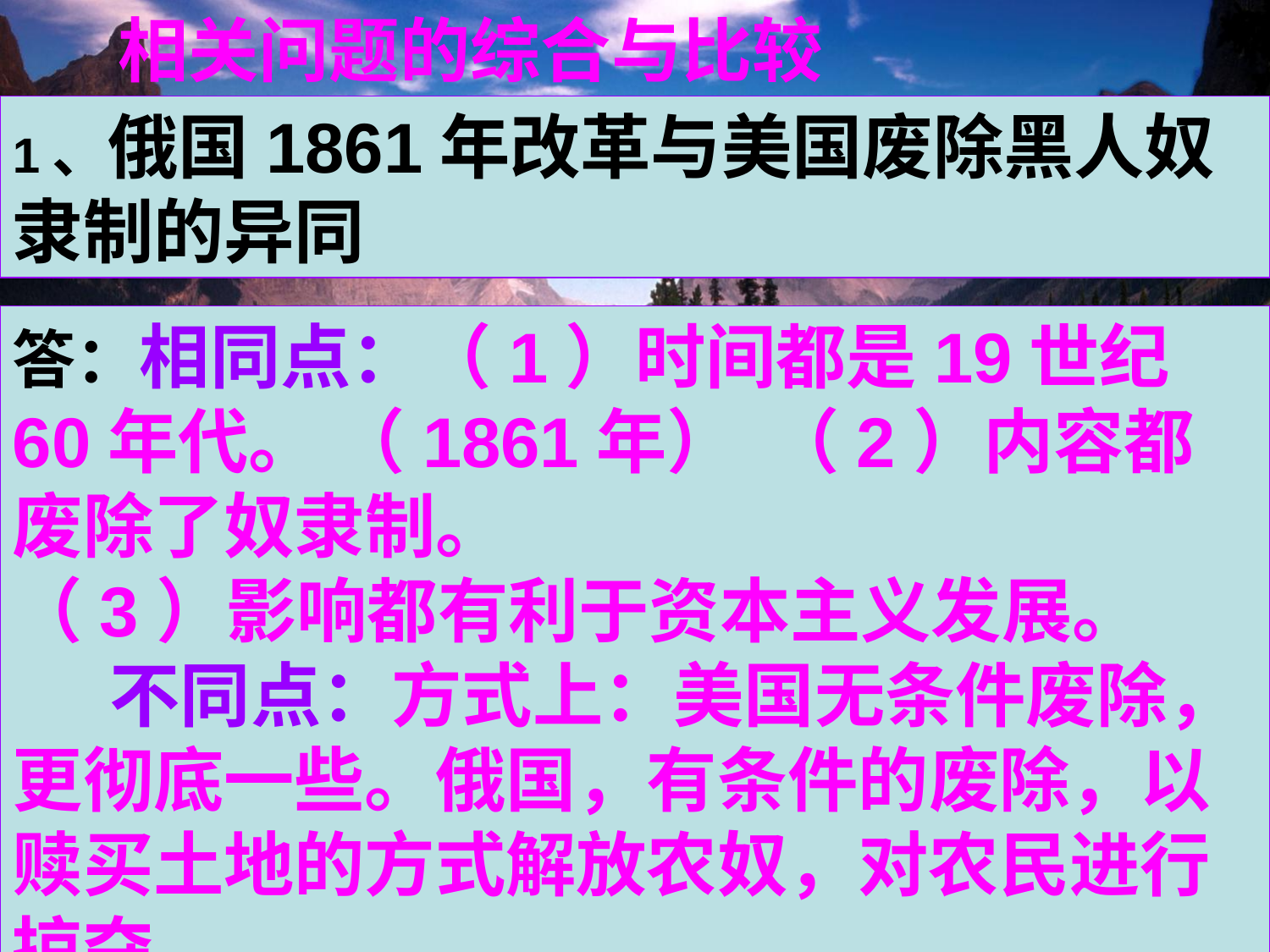

相关问题的综合与比较

1、俄国1861年改革与美国废除黑人奴隶制的异同
答：相同点：（1）时间都是19世纪60年代。 （1861年）  （2）内容都废除了奴隶制。
（3）影响都有利于资本主义发展。
     不同点：方式上：美国无条件废除，更彻底一些。俄国，有条件的废除，以赎买土地的方式解放农奴，对农民进行掠夺。